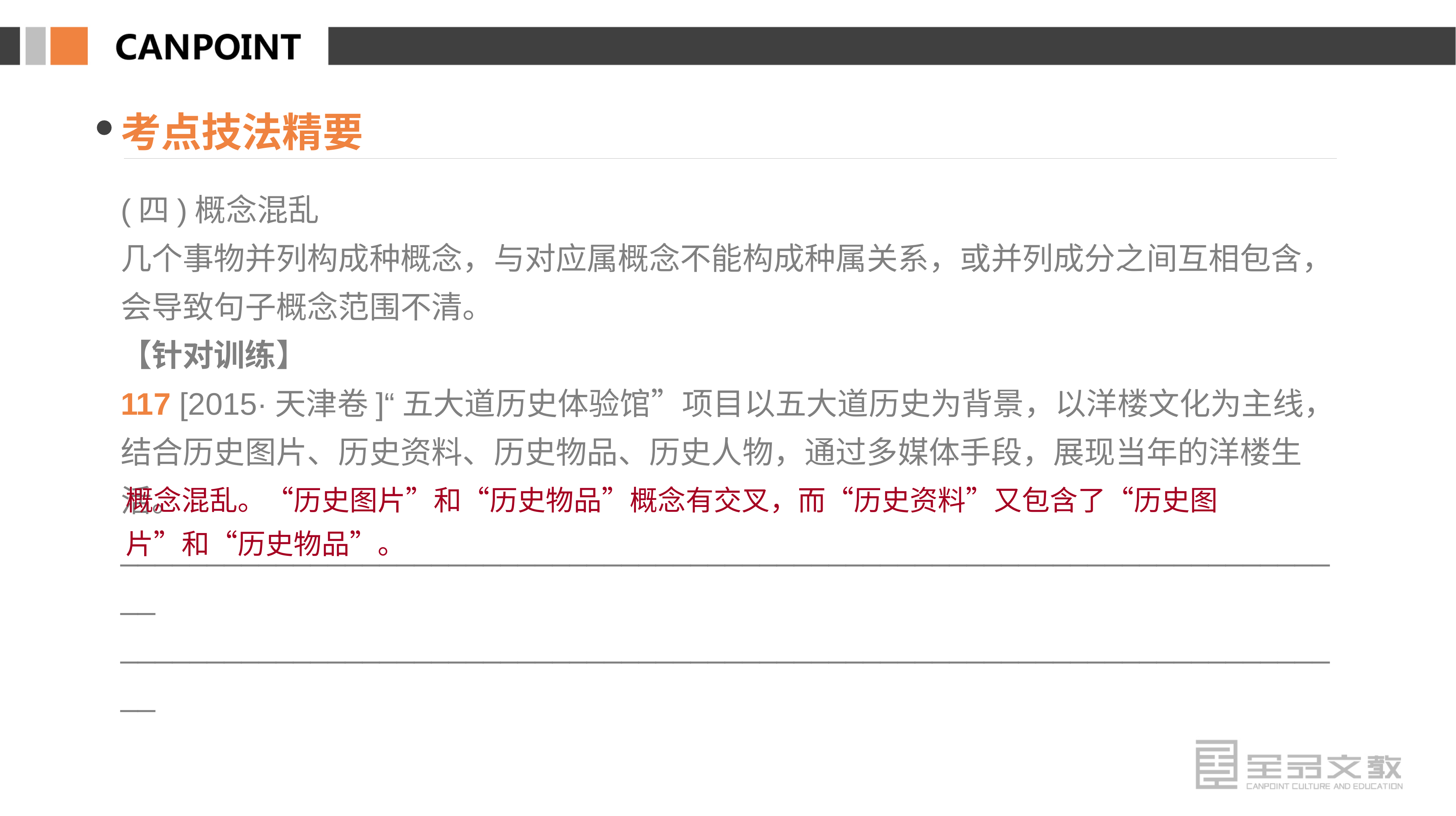

考点技法精要

(四)概念混乱
几个事物并列构成种概念，与对应属概念不能构成种属关系，或并列成分之间互相包含，会导致句子概念范围不清。
【针对训练】
117 [2015·天津卷]“五大道历史体验馆”项目以五大道历史为背景，以洋楼文化为主线，结合历史图片、历史资料、历史物品、历史人物，通过多媒体手段，展现当年的洋楼生活。
________________________________________________________________________
________________________________________________________________________
概念混乱。“历史图片”和“历史物品”概念有交叉，而“历史资料”又包含了“历史图片”和“历史物品”。